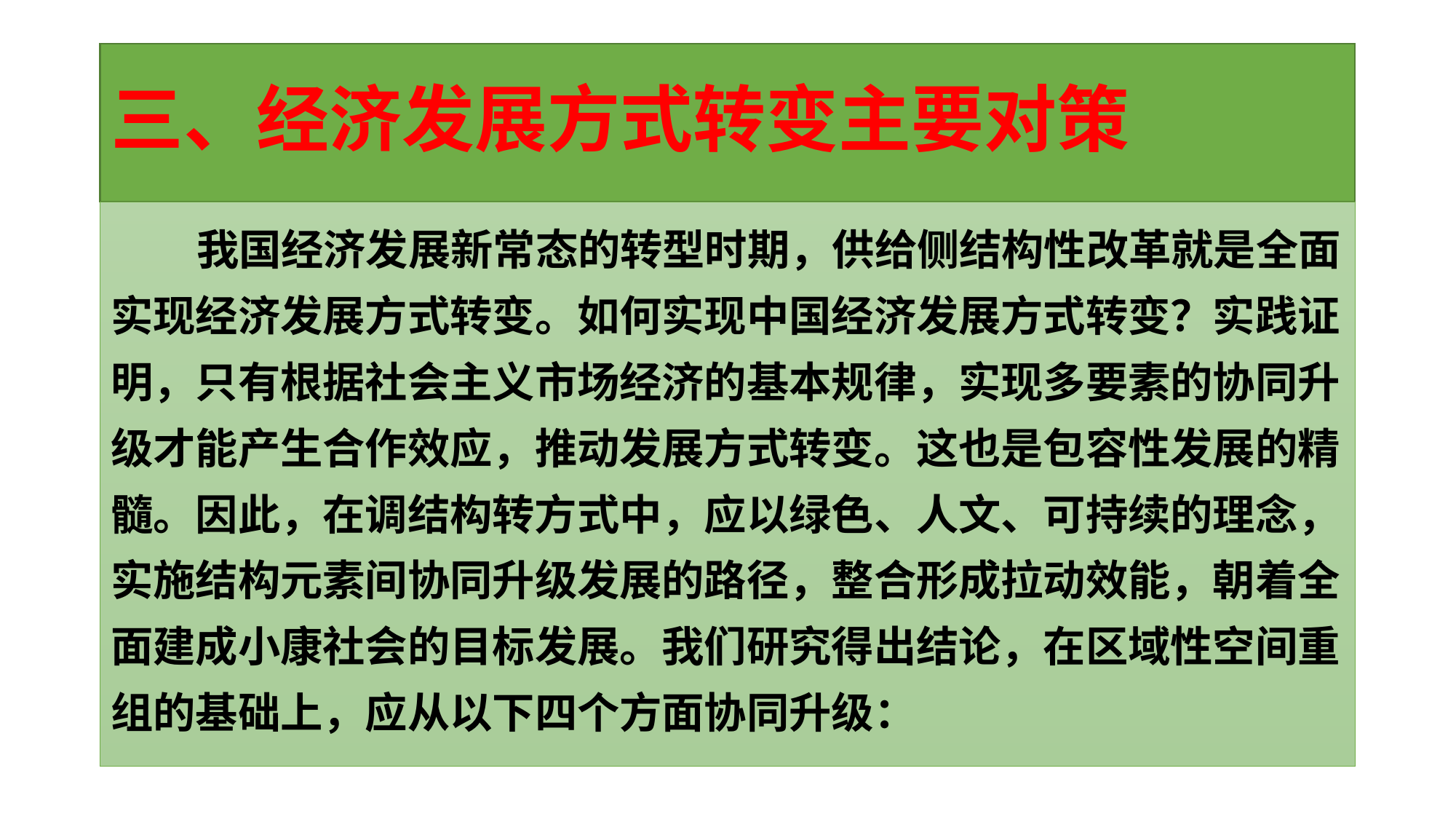

# 三、经济发展方式转变主要对策
                 我国经济发展新常态的转型时期，供给侧结构性改革就是全面实现经济发展方式转变。如何实现中国经济发展方式转变？实践证明，只有根据社会主义市场经济的基本规律，实现多要素的协同升级才能产生合作效应，推动发展方式转变。这也是包容性发展的精髓。因此，在调结构转方式中，应以绿色、人文、可持续的理念，实施结构元素间协同升级发展的路径，整合形成拉动效能，朝着全面建成小康社会的目标发展。我们研究得出结论，在区域性空间重组的基础上，应从以下四个方面协同升级：